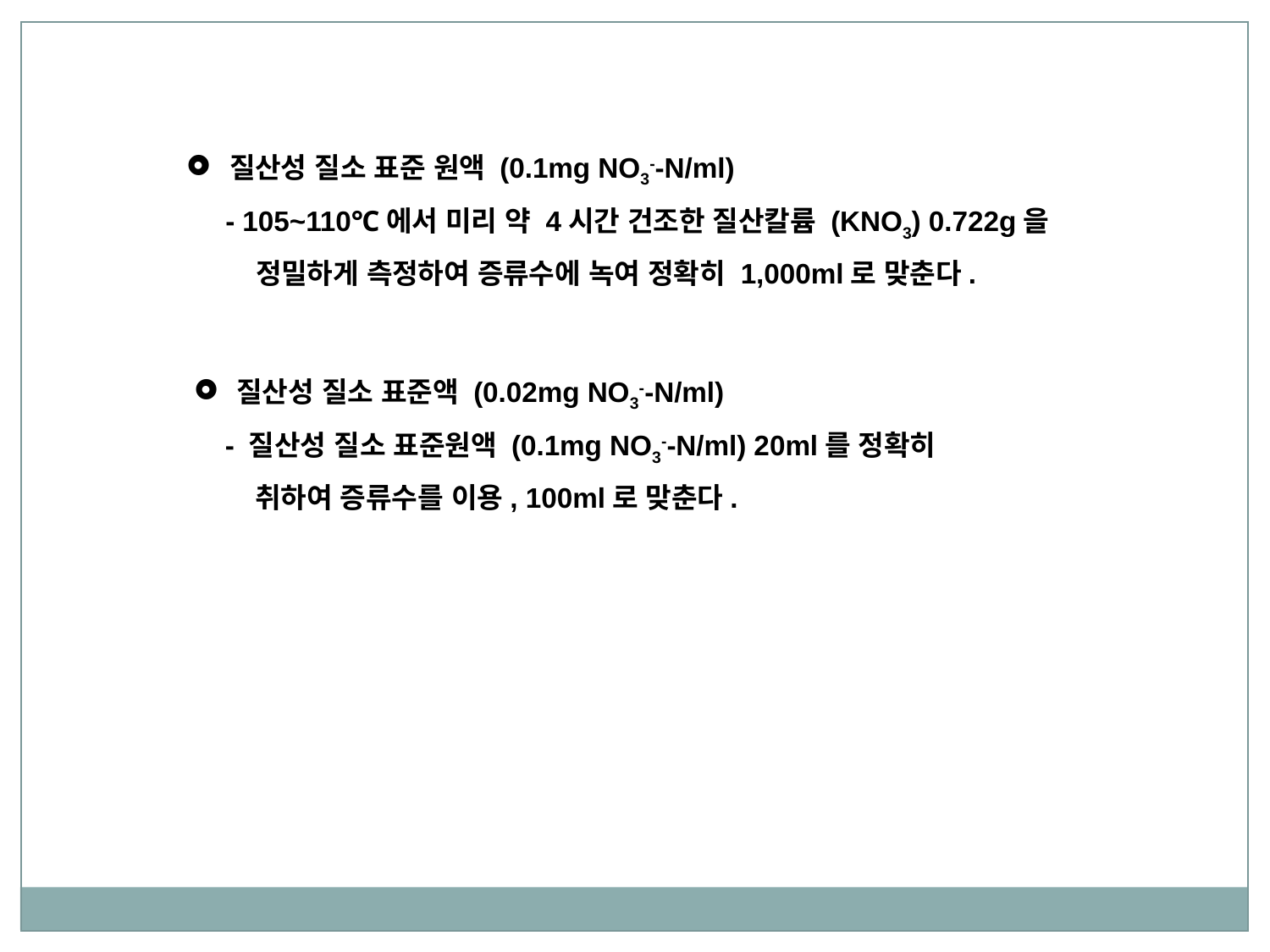

질산성 질소 표준 원액 (0.1mg NO3--N/ml)
     - 105~110℃에서 미리 약 4시간 건조한 질산칼륨 (KNO3) 0.722g을
        정밀하게 측정하여 증류수에 녹여 정확히 1,000ml로 맞춘다.
 질산성 질소 표준액 (0.02mg NO3--N/ml)
    - 질산성 질소 표준원액 (0.1mg NO3--N/ml) 20ml를 정확히
       취하여 증류수를 이용, 100ml로 맞춘다.